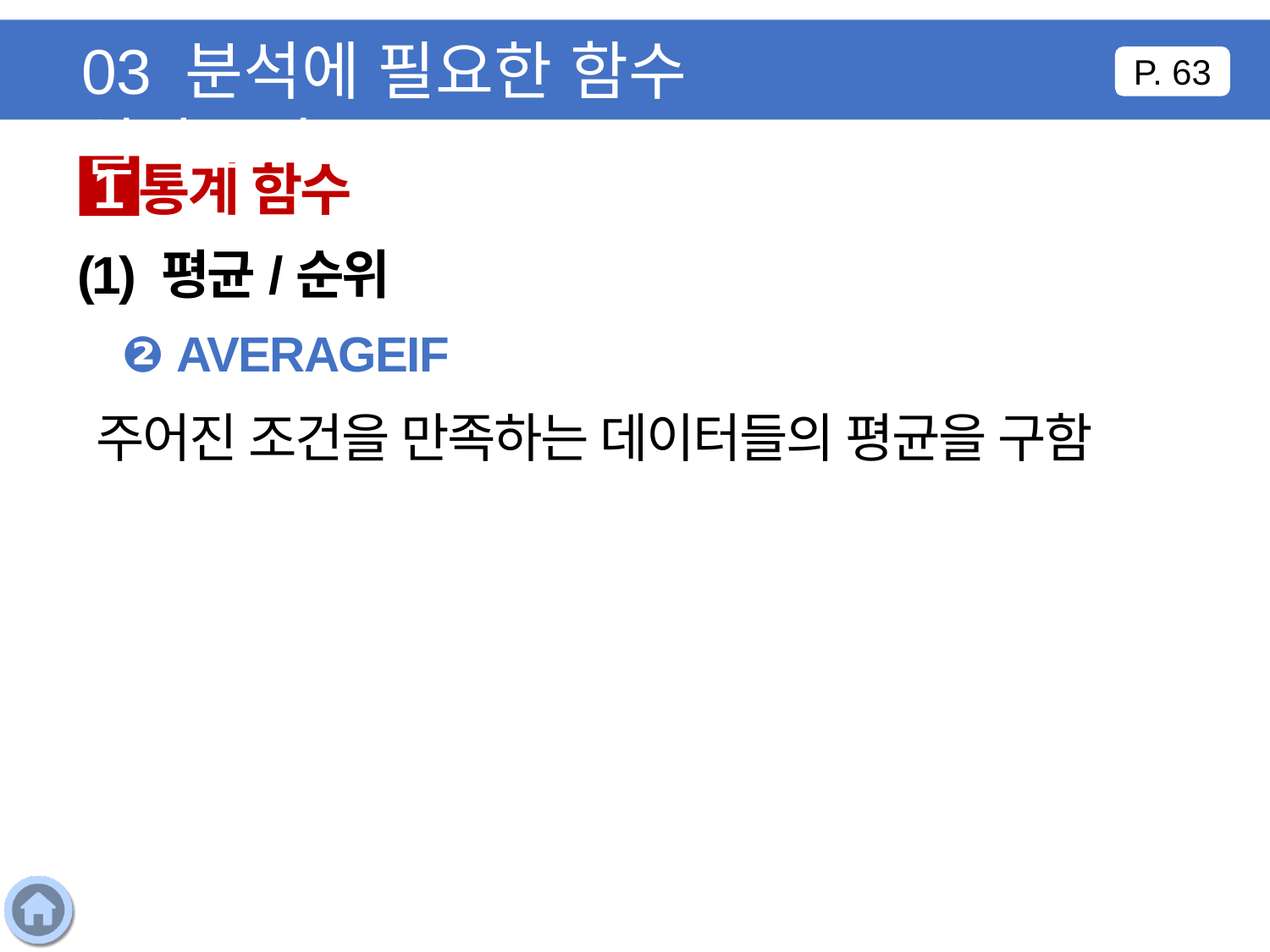

03 분석에 필요한 함수 알아보기
P. 63
통계 함수
1
(1) 평균/순위
❷ AVERAGEIF
주어진 조건을 만족하는 데이터들의 평균을 구함